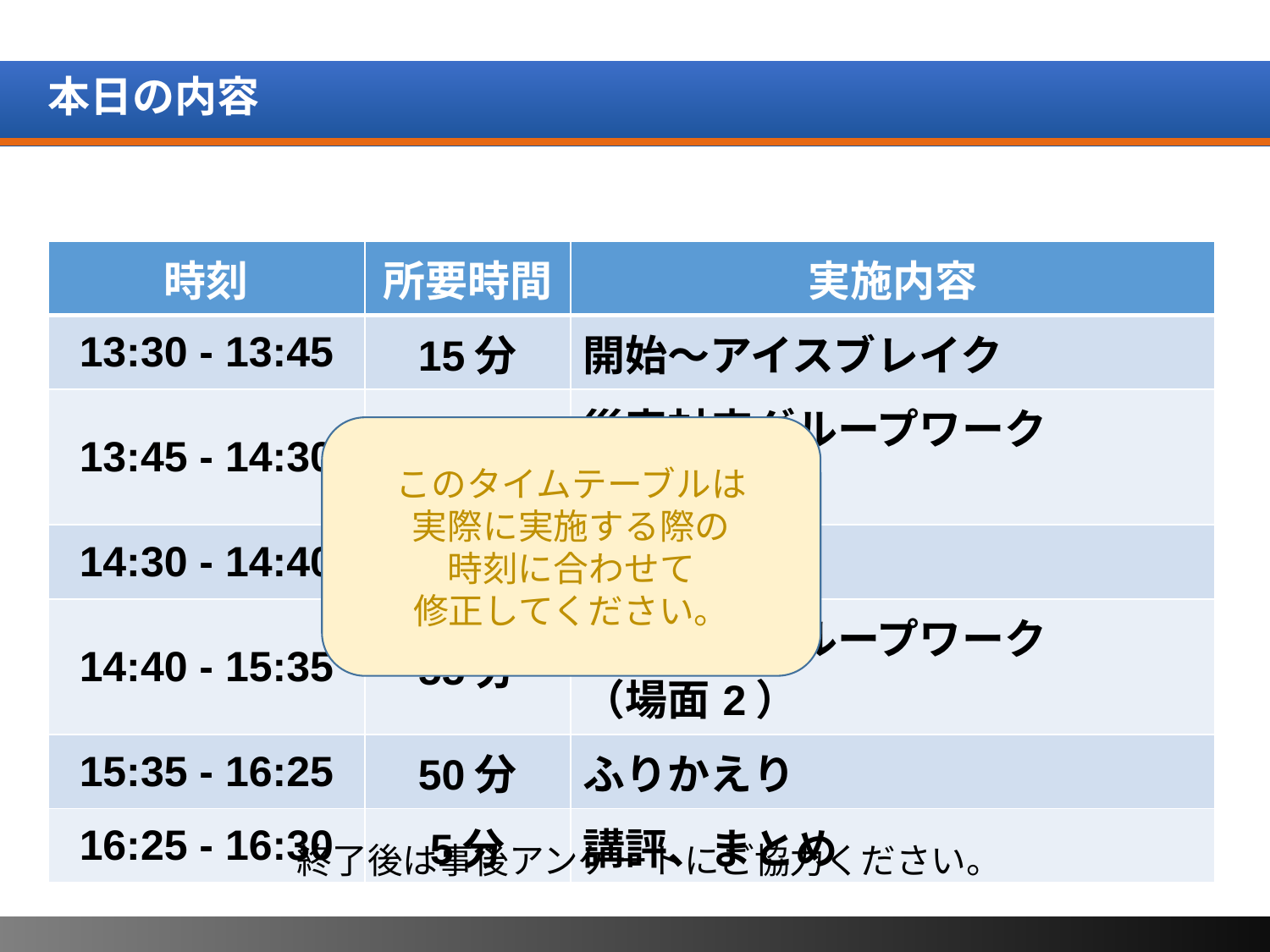

# 本日の内容
| 時刻 | 所要時間 | 実施内容 |
| --- | --- | --- |
| 13:30 - 13:45 | 15分 | 開始～アイスブレイク |
| 13:45 - 14:30 | 45分 | 災害対応グループワーク （場面1） |
| 14:30 - 14:40 | 10分 | 休憩 |
| 14:40 - 15:35 | 55分 | 災害対応グループワーク （場面2） |
| 15:35 - 16:25 | 50分 | ふりかえり |
| 16:25 - 16:30 | 5分 | 講評、まとめ |
このタイムテーブルは
実際に実施する際の
時刻に合わせて
修正してください。
終了後は事後アンケートにご協力ください。
4